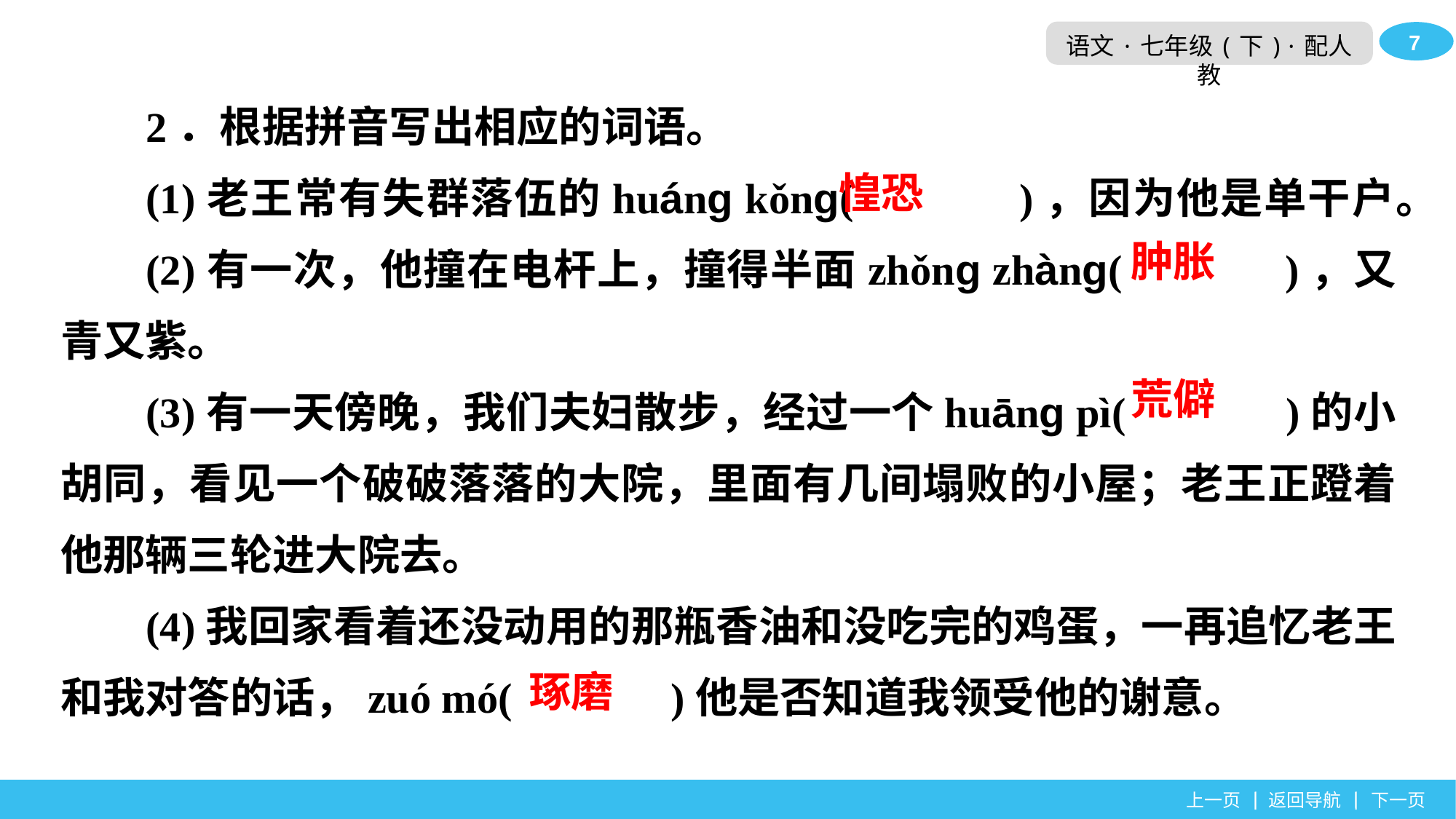

2．根据拼音写出相应的词语。
(1)老王常有失群落伍的huánɡ kǒnɡ(　　　 )，因为他是单干户。
(2)有一次，他撞在电杆上，撞得半面zhǒnɡ zhànɡ(　　　 )，又青又紫。
(3)有一天傍晚，我们夫妇散步，经过一个huānɡ pì(　　　 )的小胡同，看见一个破破落落的大院，里面有几间塌败的小屋；老王正蹬着他那辆三轮进大院去。
(4)我回家看着还没动用的那瓶香油和没吃完的鸡蛋，一再追忆老王和我对答的话，zuó mó(　　　 )他是否知道我领受他的谢意。

惶恐
肿胀
荒僻
琢磨